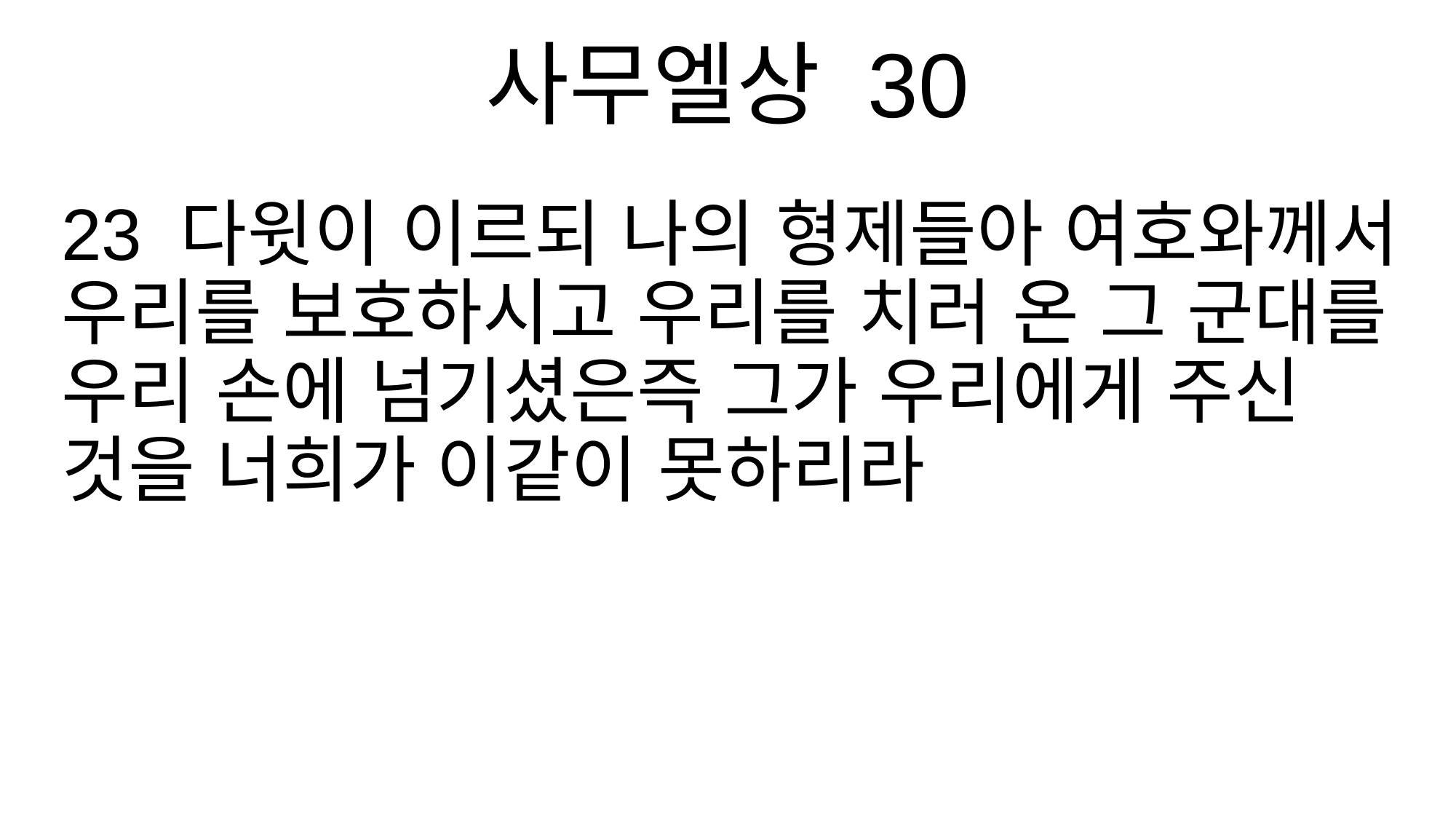

사무엘상 30
23 다윗이 이르되 나의 형제들아 여호와께서 우리를 보호하시고 우리를 치러 온 그 군대를 우리 손에 넘기셨은즉 그가 우리에게 주신 것을 너희가 이같이 못하리라